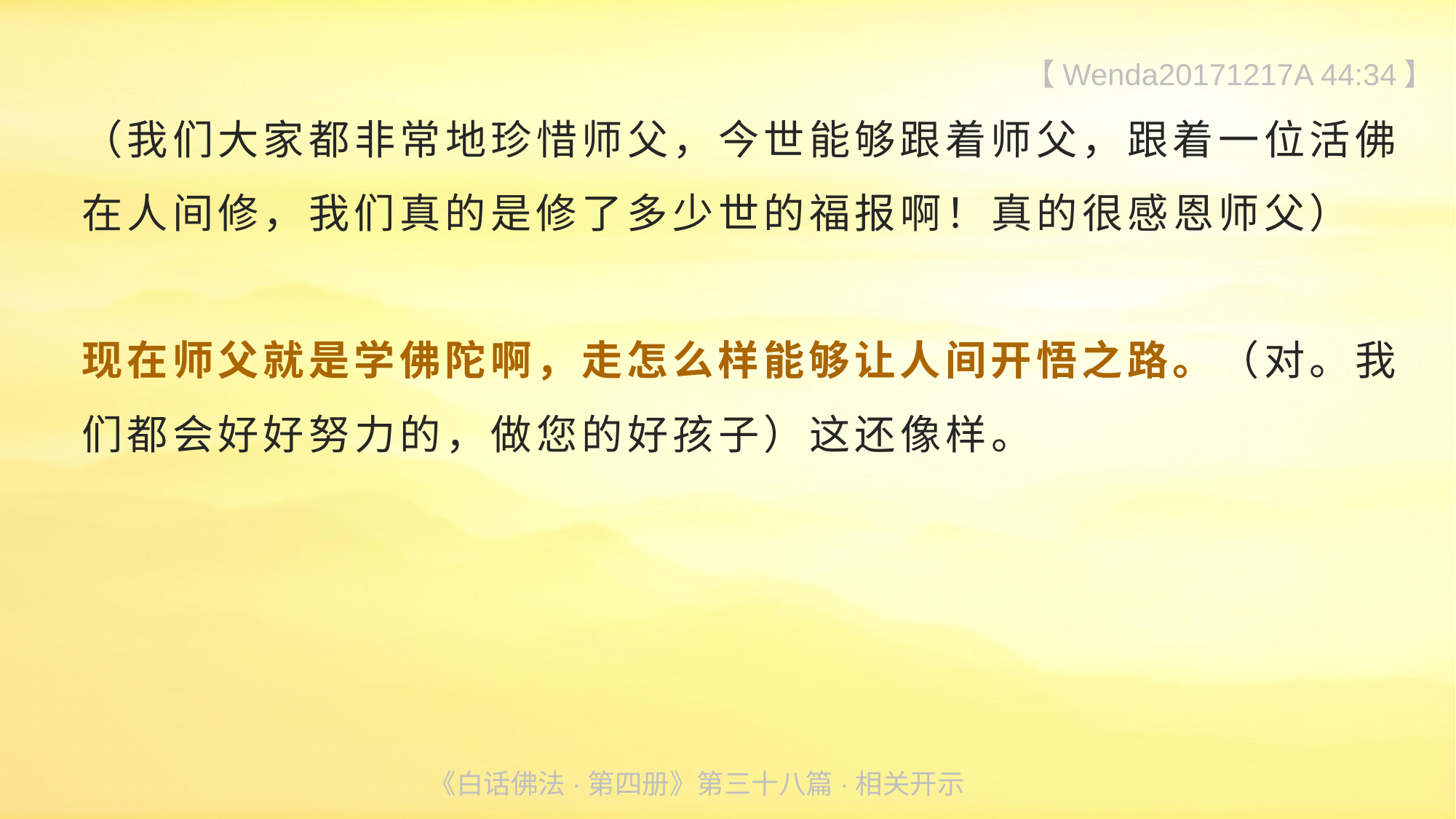

【Wenda20171217A 44:34】
（我们大家都非常地珍惜师父，今世能够跟着师父，跟着一位活佛在人间修，我们真的是修了多少世的福报啊！真的很感恩师父）

现在师父就是学佛陀啊，走怎么样能够让人间开悟之路。（对。我们都会好好努力的，做您的好孩子）这还像样。

《白话佛法·第四册》第三十八篇·相关开示